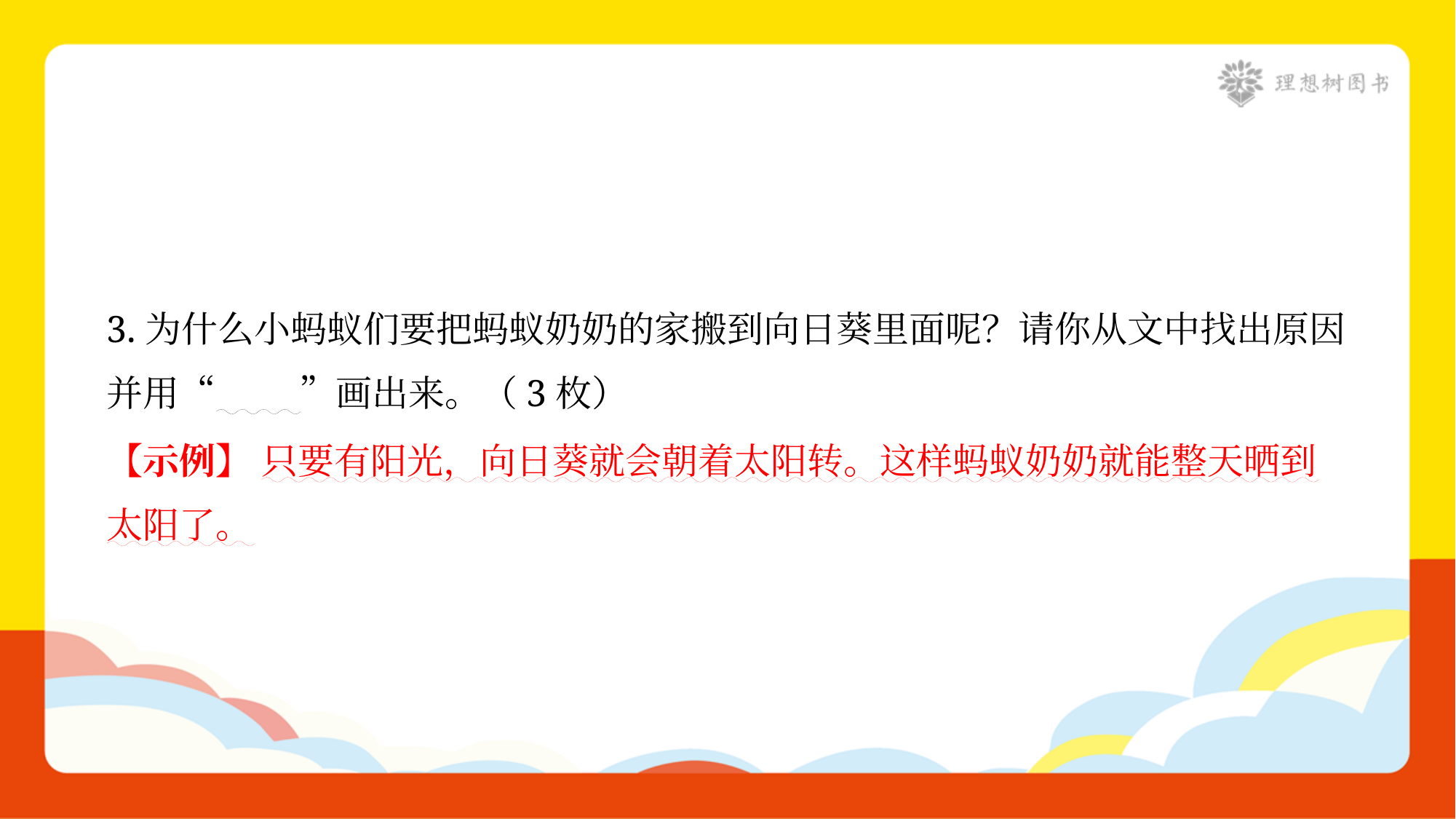

3.为什么小蚂蚁们要把蚂蚁奶奶的家搬到向日葵里面呢？请你从文中找出原因
并用“         ”画出来。（3枚）
【示例】 只要有阳光，向日葵就会朝着太阳转。这样蚂蚁奶奶就能整天晒到
太阳了。